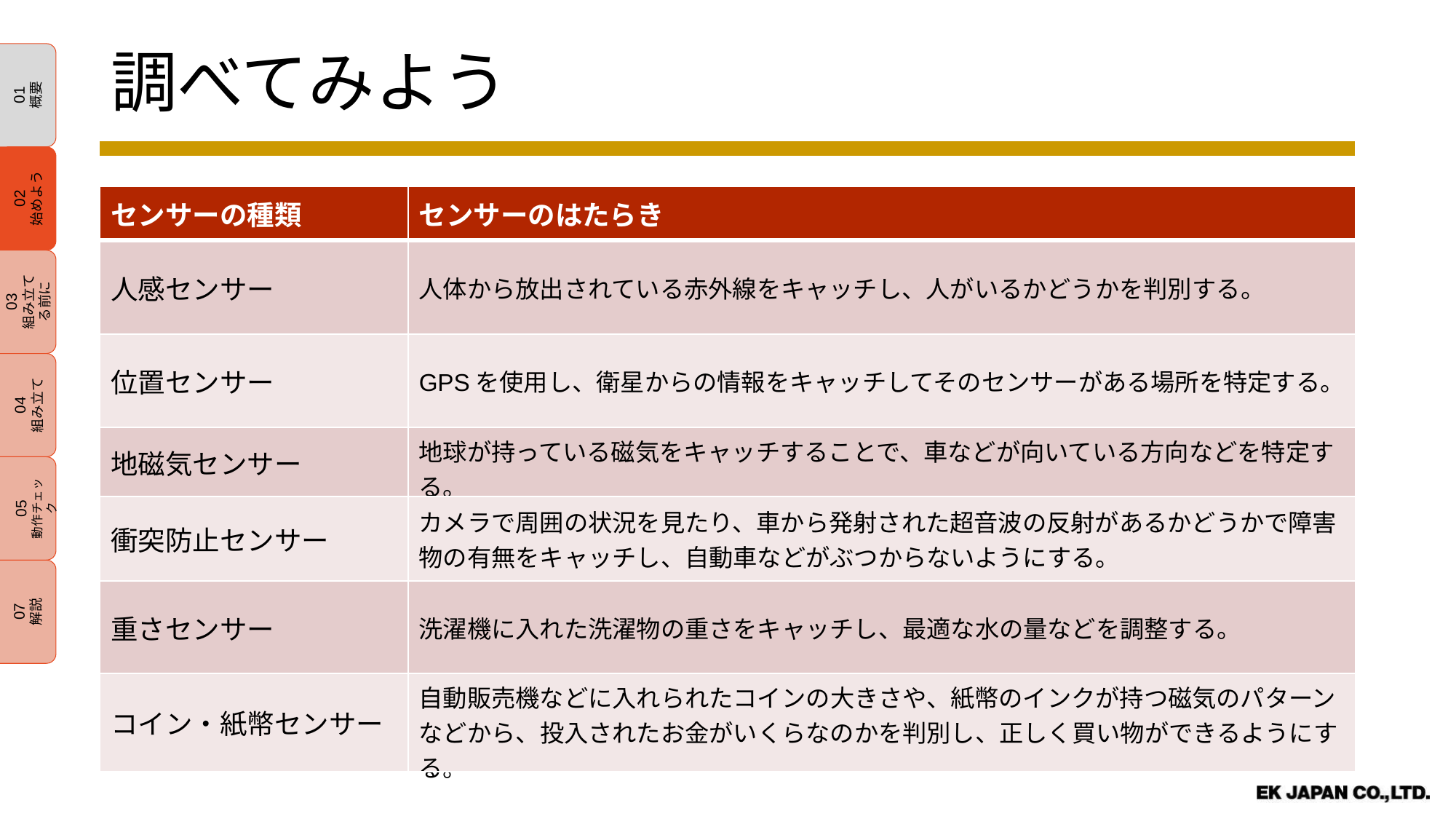

01
概要

02
始めよう
03
組み立てる前に

04
組み立て

05
動作チェック

07
解説
調べてみよう
| センサーの種類 | センサーのはたらき |
| --- | --- |
| 人感センサー | 人体から放出されている赤外線をキャッチし、人がいるかどうかを判別する。 |
| 位置センサー | GPSを使用し、衛星からの情報をキャッチしてそのセンサーがある場所を特定する。 |
| 地磁気センサー | 地球が持っている磁気をキャッチすることで、車などが向いている方向などを特定する。 |
| 衝突防止センサー | カメラで周囲の状況を見たり、車から発射された超音波の反射があるかどうかで障害物の有無をキャッチし、自動車などがぶつからないようにする。 |
| 重さセンサー | 洗濯機に入れた洗濯物の重さをキャッチし、最適な水の量などを調整する。 |
| コイン・紙幣センサー | 自動販売機などに入れられたコインの大きさや、紙幣のインクが持つ磁気のパターンなどから、投入されたお金がいくらなのかを判別し、正しく買い物ができるようにする。 |